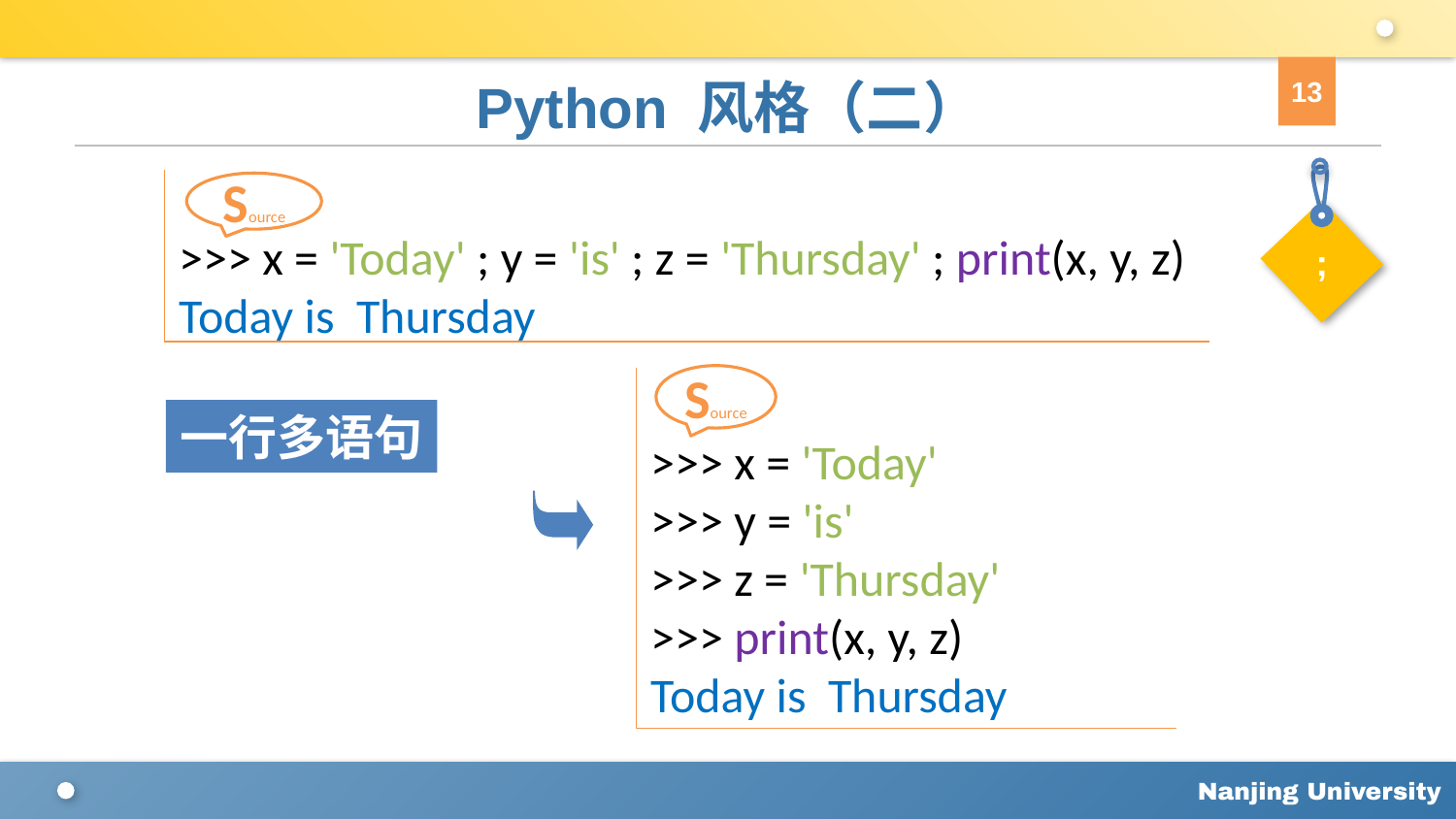

13
# Python 风格（二）

;

>>> x = 'Today' ; y = 'is' ; z = 'Thursday' ; print(x, y, z)
Today is  Thursday
Source
Source

>>> x = 'Today'
>>> y = 'is'
>>> z = 'Thursday'
>>> print(x, y, z)
Today is  Thursday
一行多语句